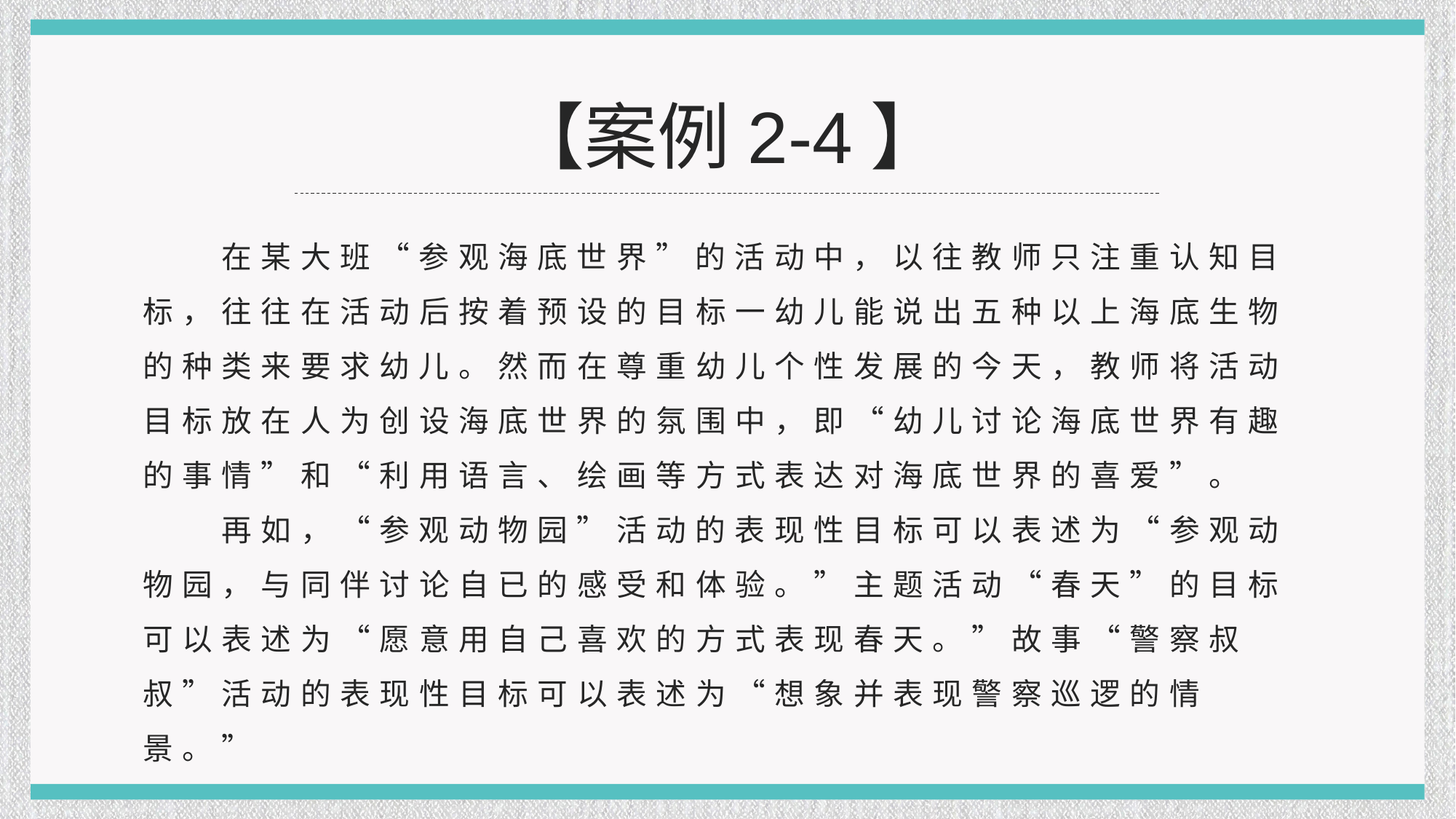

【案例2-4】
在某大班“参观海底世界”的活动中，以往教师只注重认知目标，往往在活动后按着预设的目标一幼儿能说出五种以上海底生物的种类来要求幼儿。然而在尊重幼儿个性发展的今天，教师将活动目标放在人为创设海底世界的氛围中，即“幼儿讨论海底世界有趣的事情”和“利用语言、绘画等方式表达对海底世界的喜爱”。
再如，“参观动物园”活动的表现性目标可以表述为“参观动物园，与同伴讨论自已的感受和体验。”主题活动“春天”的目标可以表述为“愿意用自己喜欢的方式表现春天。”故事“警察叔叔”活动的表现性目标可以表述为“想象并表现警察巡逻的情景。”